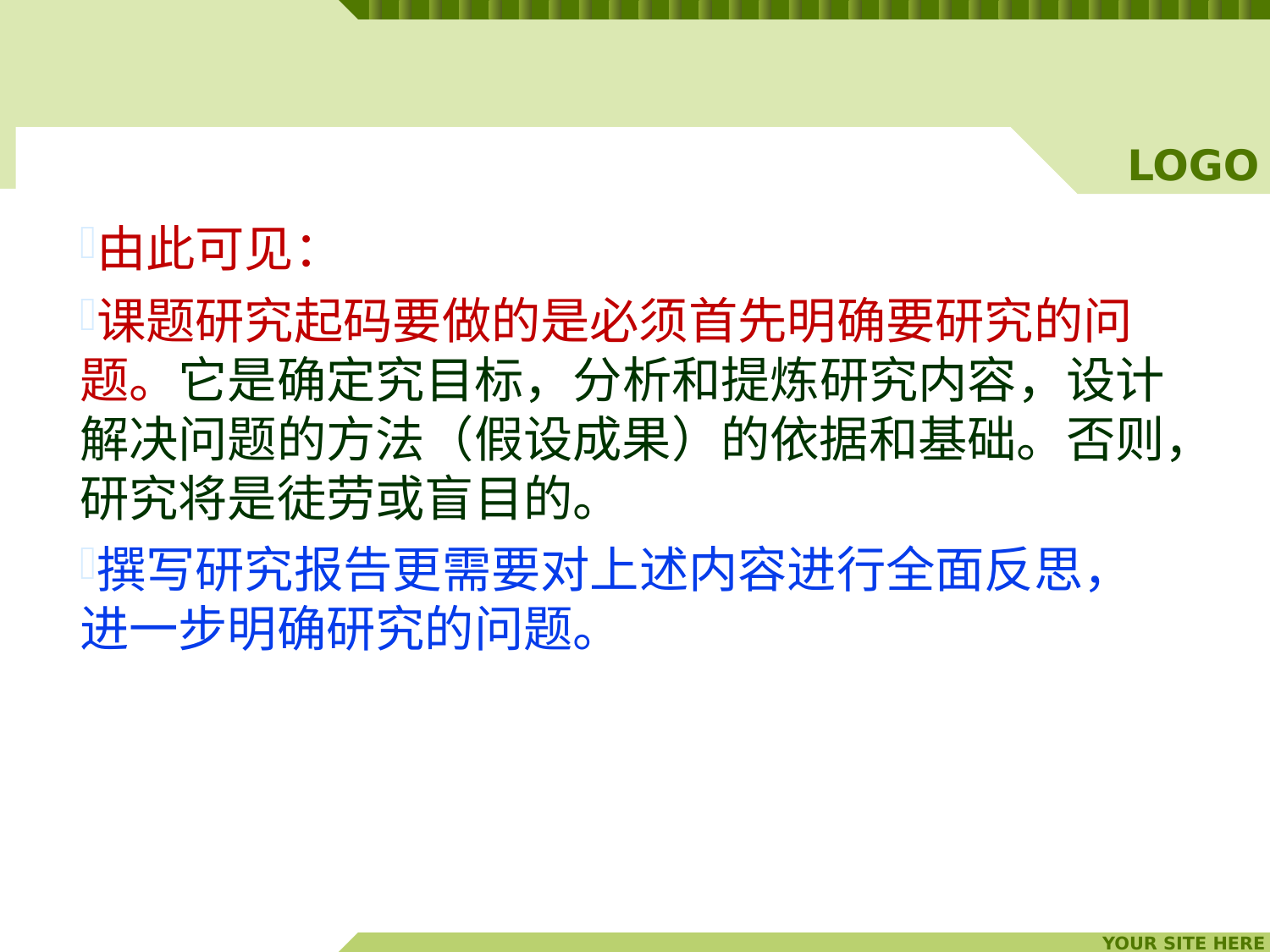

由此可见：
课题研究起码要做的是必须首先明确要研究的问题。它是确定究目标，分析和提炼研究内容，设计解决问题的方法（假设成果）的依据和基础。否则，研究将是徒劳或盲目的。
撰写研究报告更需要对上述内容进行全面反思，进一步明确研究的问题。